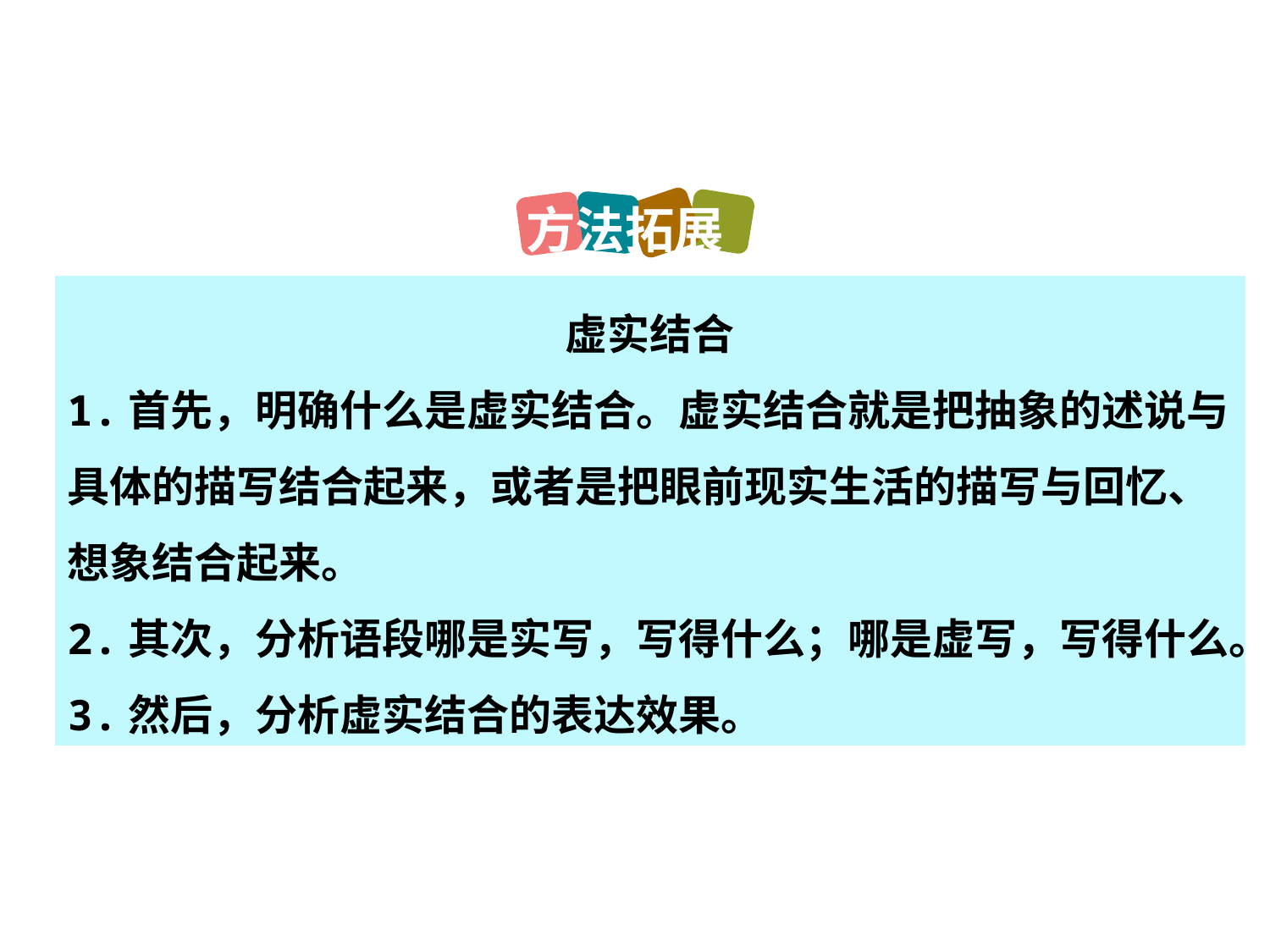

方法拓展

虚实结合
1.首先，明确什么是虚实结合。虚实结合就是把抽象的述说与具体的描写结合起来，或者是把眼前现实生活的描写与回忆、想象结合起来。
2.其次，分析语段哪是实写，写得什么；哪是虚写，写得什么。
3.然后，分析虚实结合的表达效果。